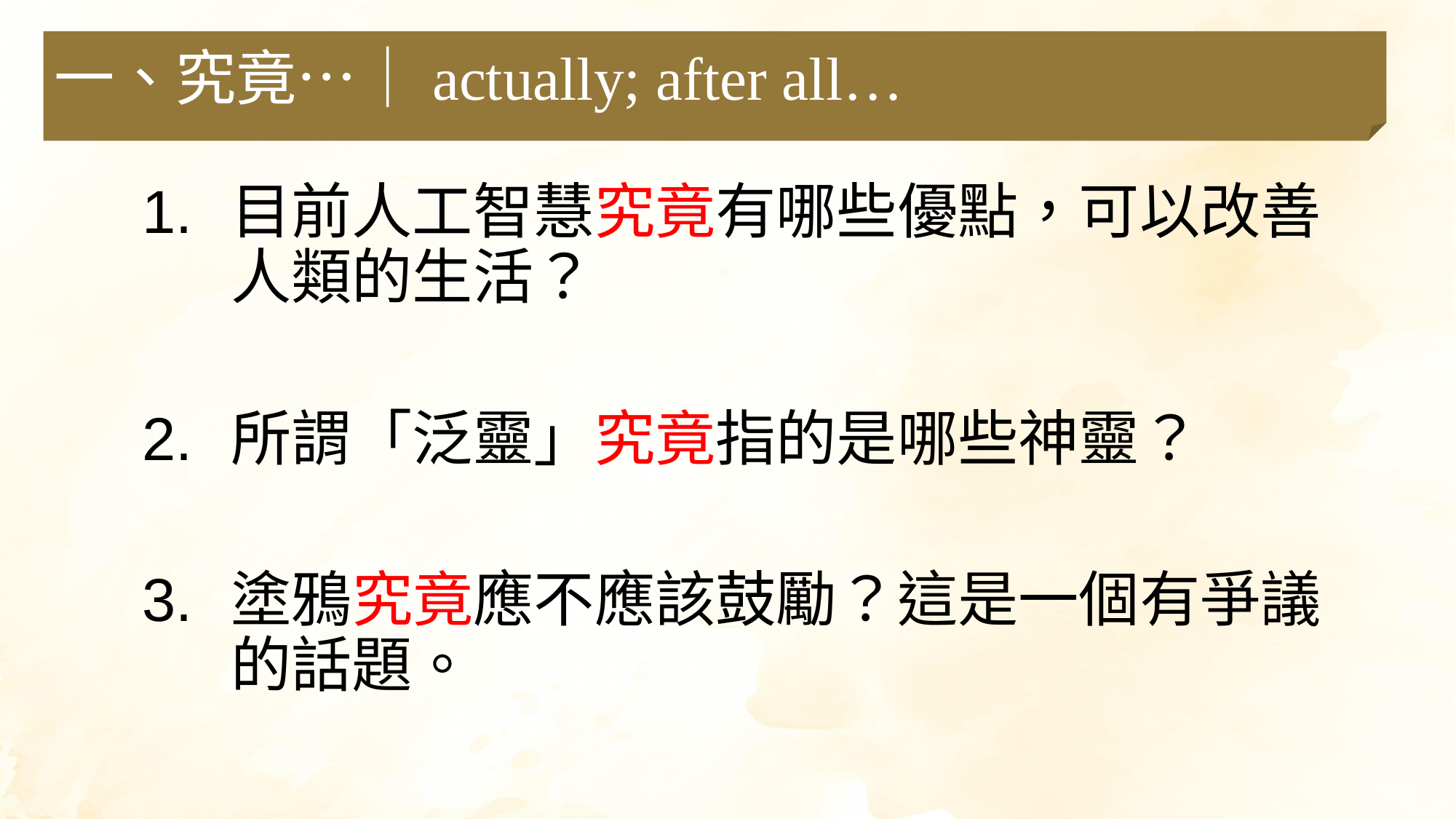

一、究竟…｜actually; after all…
目前人工智慧究竟有哪些優點，可以改善人類的生活？

所謂「泛靈」究竟指的是哪些神靈？

塗鴉究竟應不應該鼓勵？這是一個有爭議的話題。